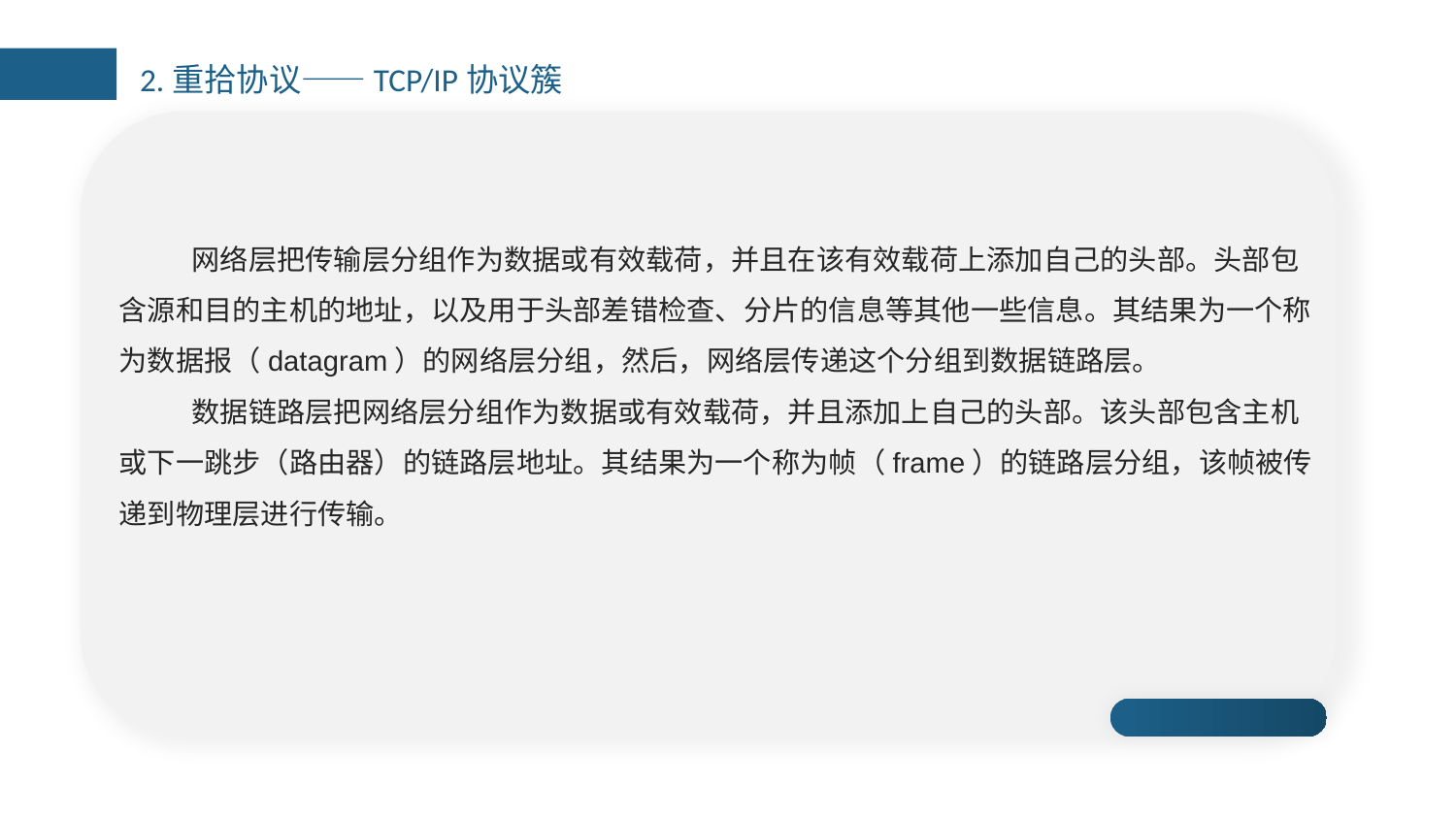

2.重拾协议——TCP/IP协议簇

网络层把传输层分组作为数据或有效载荷，并且在该有效载荷上添加自己的头部。头部包含源和目的主机的地址，以及用于头部差错检查、分片的信息等其他一些信息。其结果为一个称为数据报（datagram）的网络层分组，然后，网络层传递这个分组到数据链路层。
数据链路层把网络层分组作为数据或有效载荷，并且添加上自己的头部。该头部包含主机或下一跳步（路由器）的链路层地址。其结果为一个称为帧（frame）的链路层分组，该帧被传递到物理层进行传输。